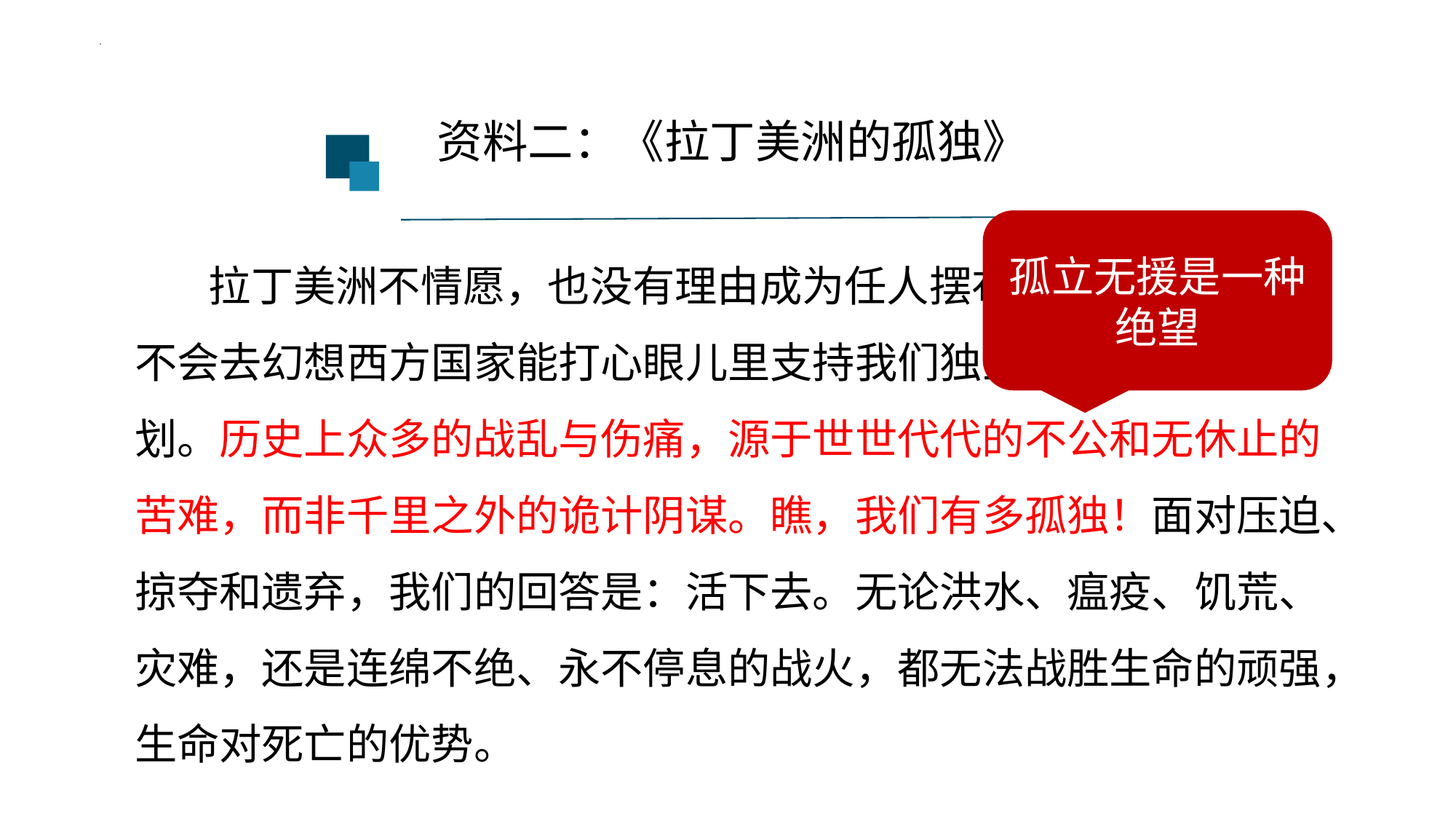

资料二：《拉丁美洲的孤独》

孤立无援是一种绝望
        拉丁美洲不情愿，也没有理由成为任人摆布的棋子，此外也不会去幻想西方国家能打心眼儿里支持我们独立、独特的发展计划。历史上众多的战乱与伤痛，源于世世代代的不公和无休止的苦难，而非千里之外的诡计阴谋。瞧，我们有多孤独！面对压迫、掠夺和遗弃，我们的回答是：活下去。无论洪水、瘟疫、饥荒、灾难，还是连绵不绝、永不停息的战火，都无法战胜生命的顽强，生命对死亡的优势。